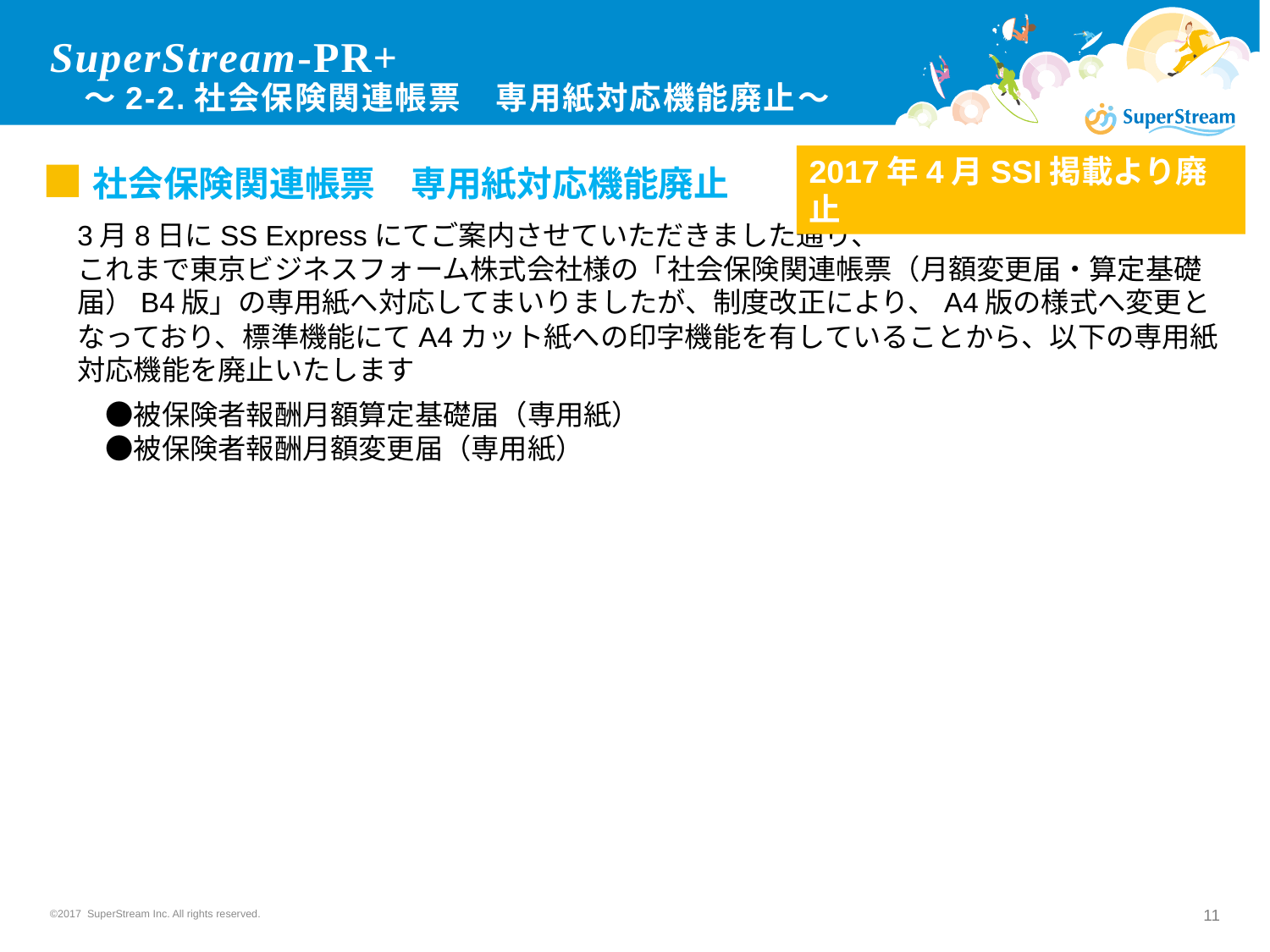

# SuperStream-PR+ ～2-2.社会保険関連帳票　専用紙対応機能廃止～
2017年4月SSI掲載より廃止
■社会保険関連帳票　専用紙対応機能廃止
3月8日にSS Expressにてご案内させていただきました通り、
これまで東京ビジネスフォーム株式会社様の「社会保険関連帳票（月額変更届・算定基礎届）B4版」の専用紙へ対応してまいりましたが、制度改正により、A4版の様式へ変更となっており、標準機能にてA4カット紙への印字機能を有していることから、以下の専用紙対応機能を廃止いたします
　●被保険者報酬月額算定基礎届（専用紙）
　●被保険者報酬月額変更届（専用紙）
©2017  SuperStream Inc. All rights reserved.
11